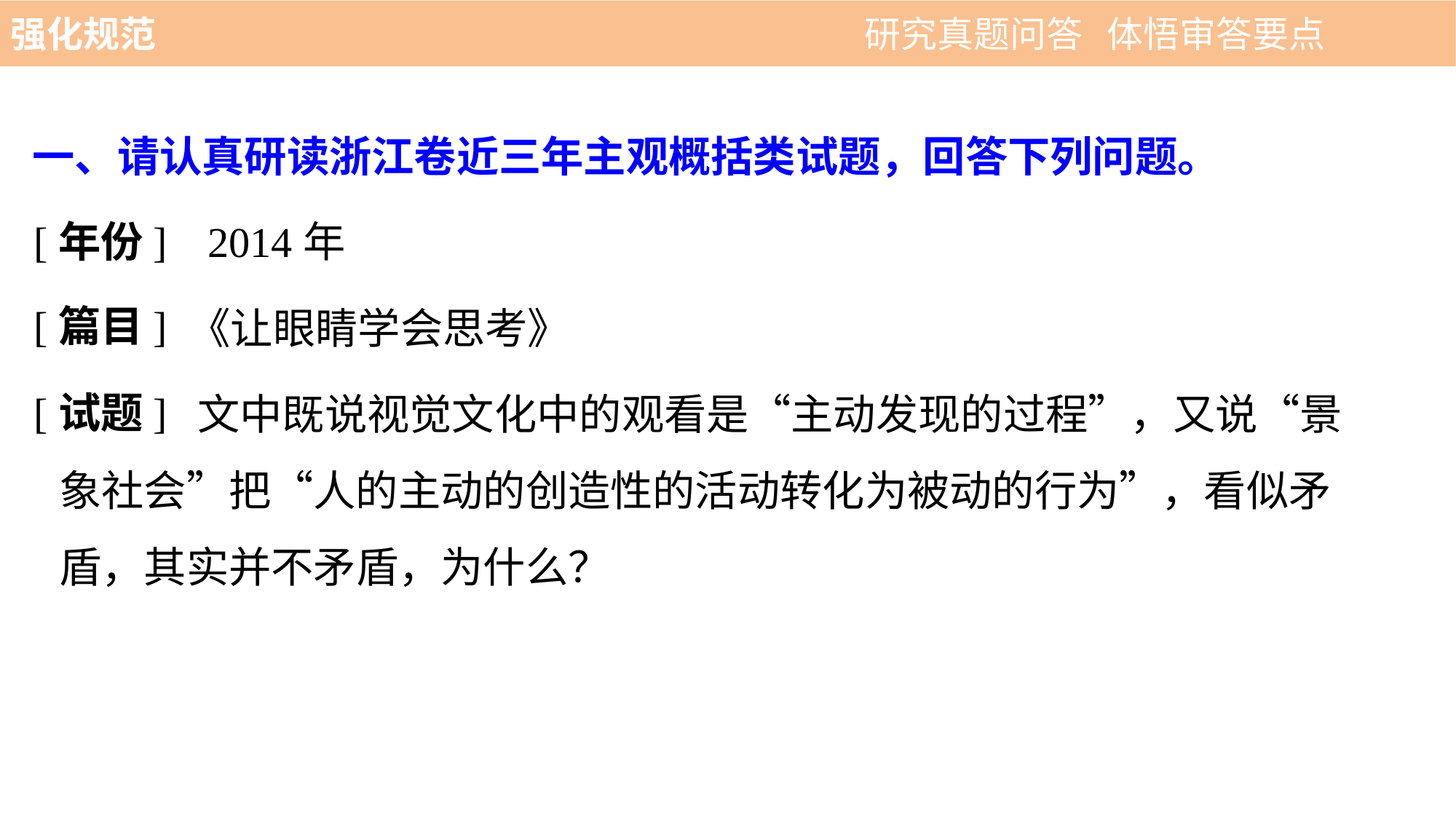

强化规范                                     　 　　　　　　　　　    研究真题问答   体悟审答要点
一、请认真研读浙江卷近三年主观概括类试题，回答下列问题。
[年份]
2014年
[篇目]
《让眼睛学会思考》
[试题]
	  文中既说视觉文化中的观看是“主动发现的过程”，又说“景象社会”把“人的主动的创造性的活动转化为被动的行为”，看似矛盾，其实并不矛盾，为什么？